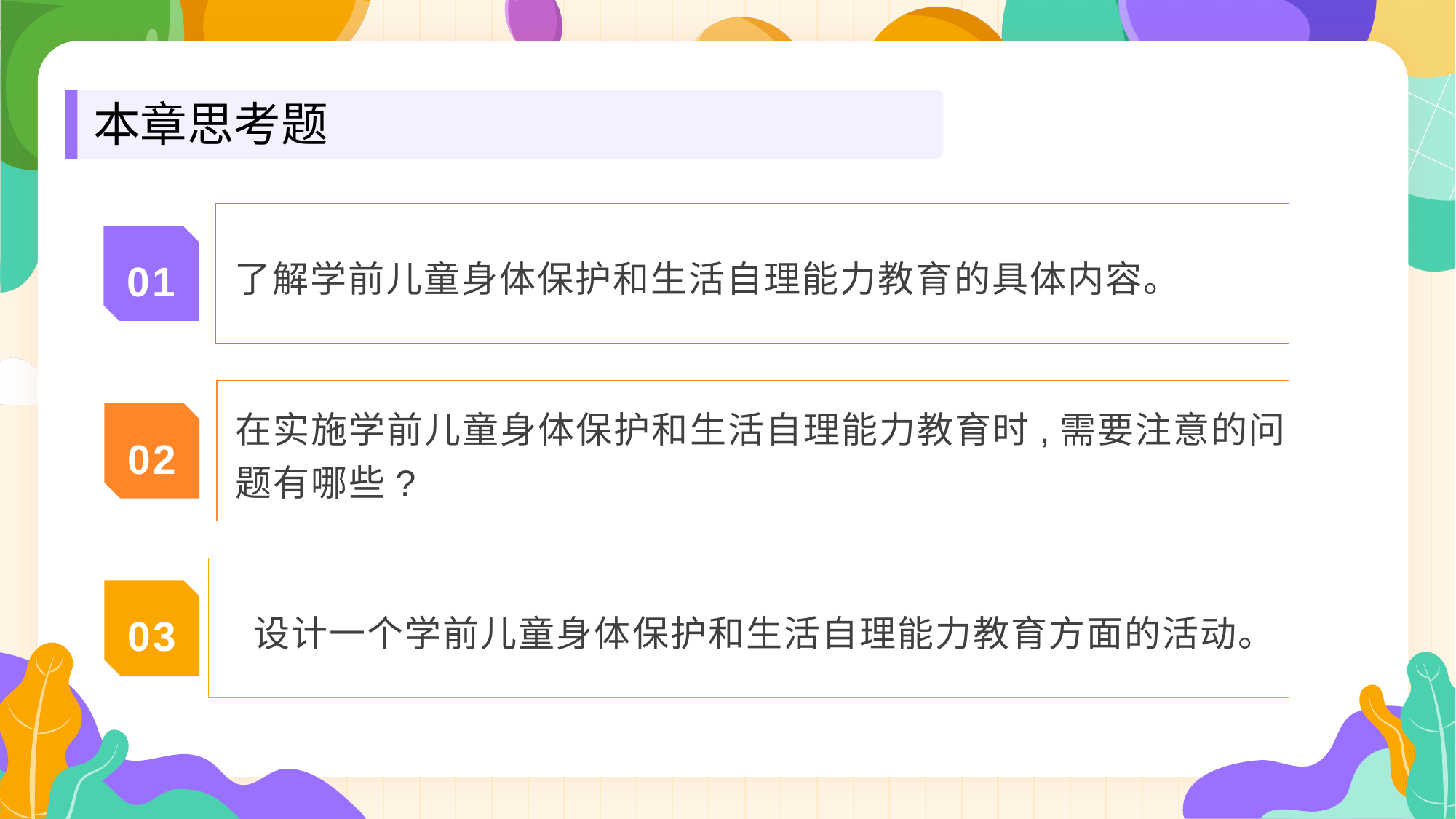

本章思考题

了解学前儿童身体保护和生活自理能力教育的具体内容。

01

在实施学前儿童身体保护和生活自理能力教育时,需要注意的问题有哪些?

02

 设计一个学前儿童身体保护和生活自理能力教育方面的活动。

03